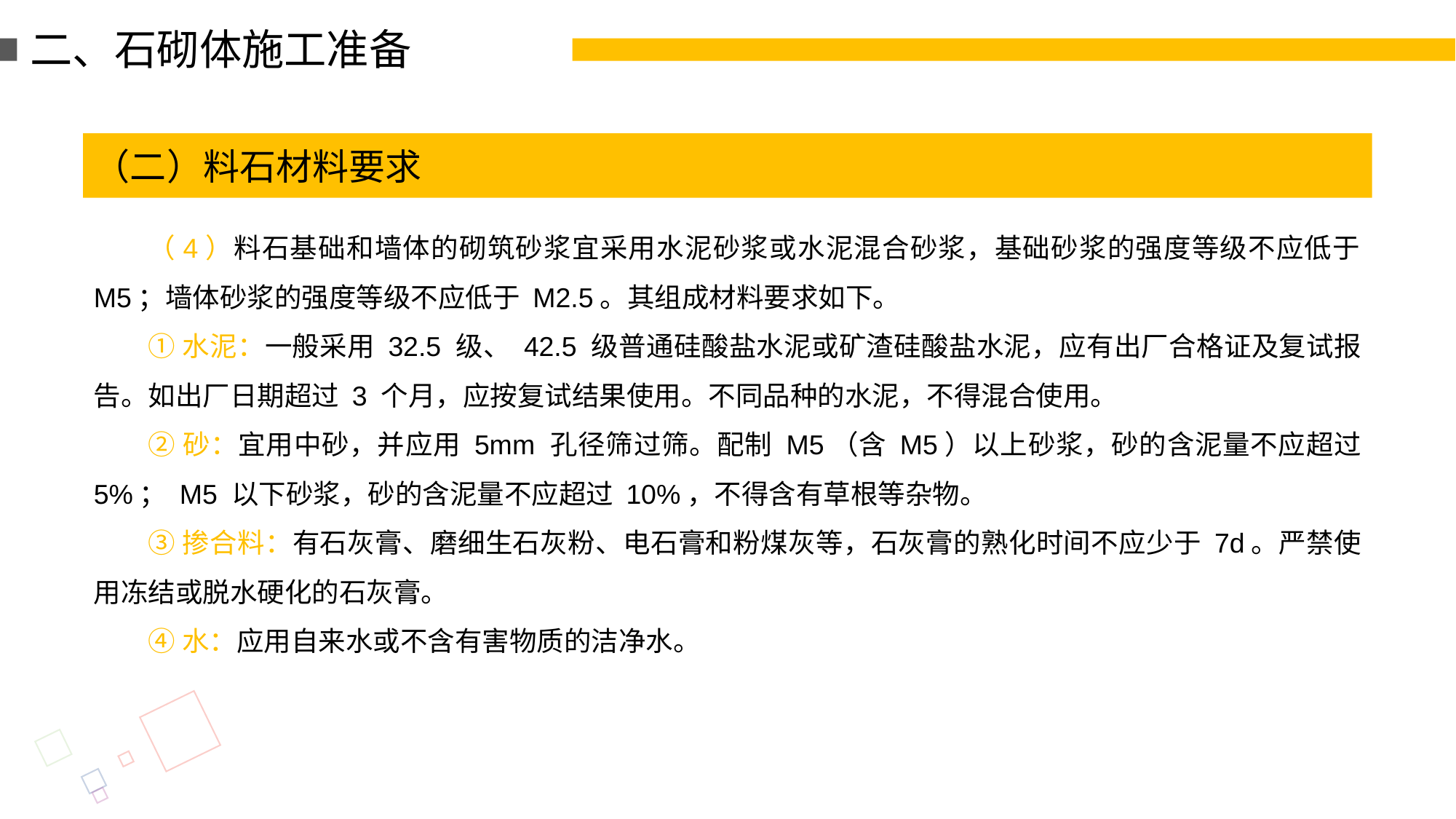

二、石砌体施工准备
（二）料石材料要求
（4）料石基础和墙体的砌筑砂浆宜采用水泥砂浆或水泥混合砂浆，基础砂浆的强度等级不应低于 M5；墙体砂浆的强度等级不应低于 M2.5。其组成材料要求如下。
①水泥：一般采用 32.5 级、 42.5 级普通硅酸盐水泥或矿渣硅酸盐水泥，应有出厂合格证及复试报告。如出厂日期超过 3 个月，应按复试结果使用。不同品种的水泥，不得混合使用。
②砂：宜用中砂，并应用 5mm 孔径筛过筛。配制 M5（含 M5）以上砂浆，砂的含泥量不应超过 5%； M5 以下砂浆，砂的含泥量不应超过 10%，不得含有草根等杂物。
③掺合料：有石灰膏、磨细生石灰粉、电石膏和粉煤灰等，石灰膏的熟化时间不应少于 7d。严禁使用冻结或脱水硬化的石灰膏。
④水：应用自来水或不含有害物质的洁净水。